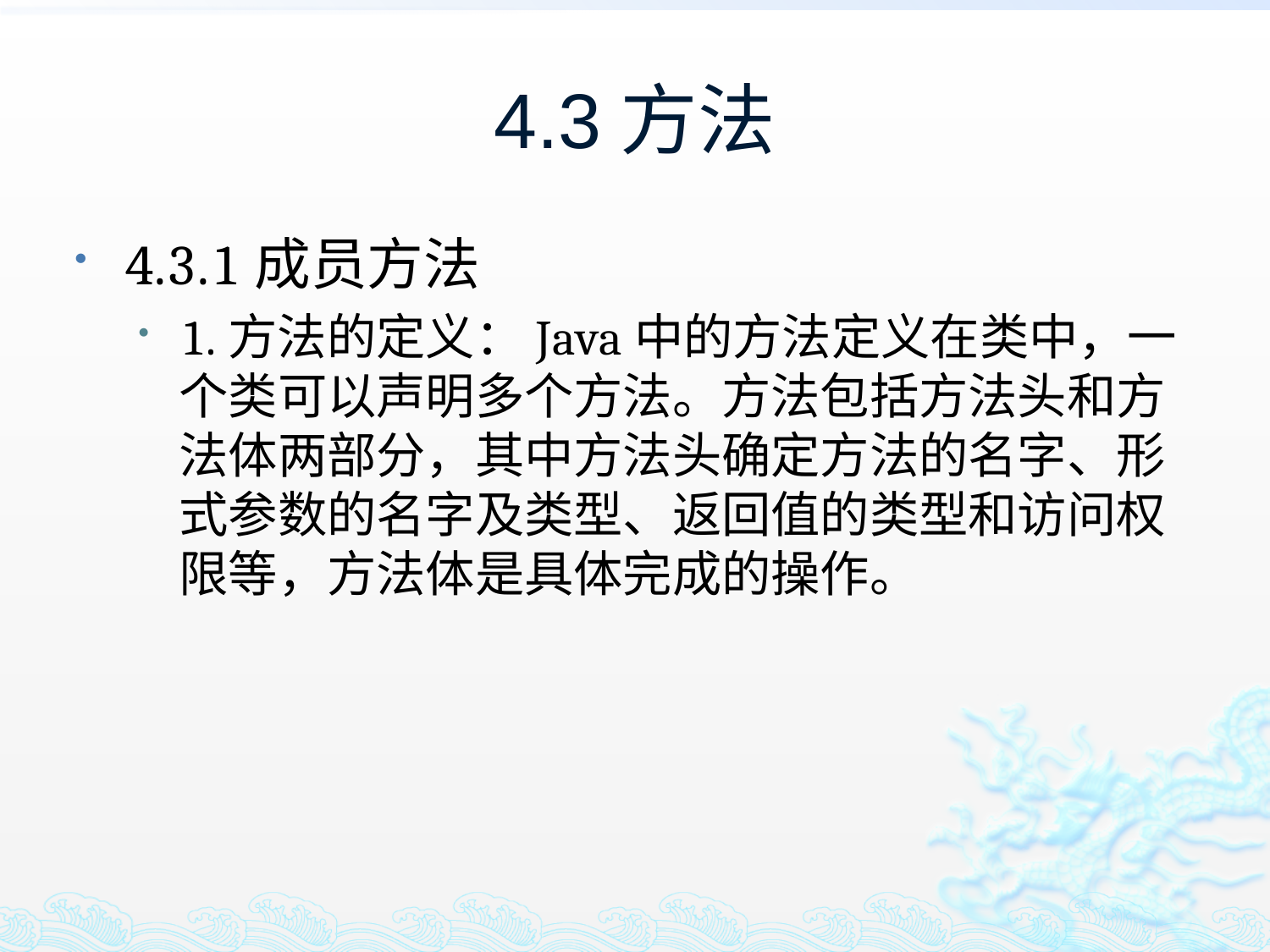

# 4.3方法
4.3.1成员方法
1.方法的定义：Java中的方法定义在类中，一个类可以声明多个方法。方法包括方法头和方法体两部分，其中方法头确定方法的名字、形式参数的名字及类型、返回值的类型和访问权限等，方法体是具体完成的操作。